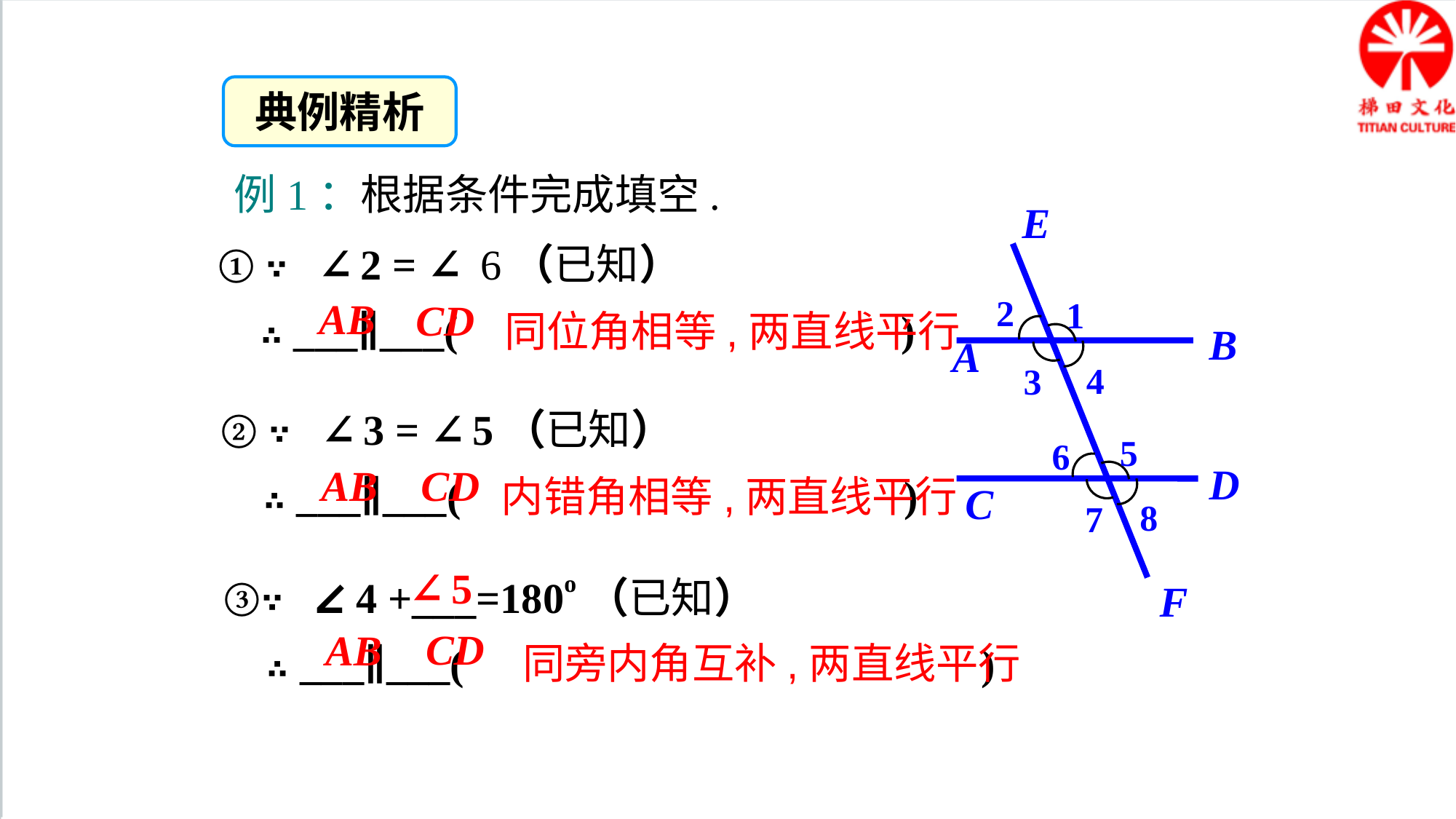

典例精析
例1：根据条件完成填空.
E
① ∵ ∠2 = ∠ 6（已知）
    ∴ ___∥___(                                          )

2
AB
1
CD
同位角相等,两直线平行
B

A

4
3
② ∵ ∠3 = ∠5（已知）
    ∴ ___∥___(                                          )
5
6
D
CD
AB

内错角相等,两直线平行
C

8
7
③∵ ∠4 +___=180o（已知）
    ∴ ___∥___(                                                 )
∠5
F
CD
AB
同旁内角互补,两直线平行